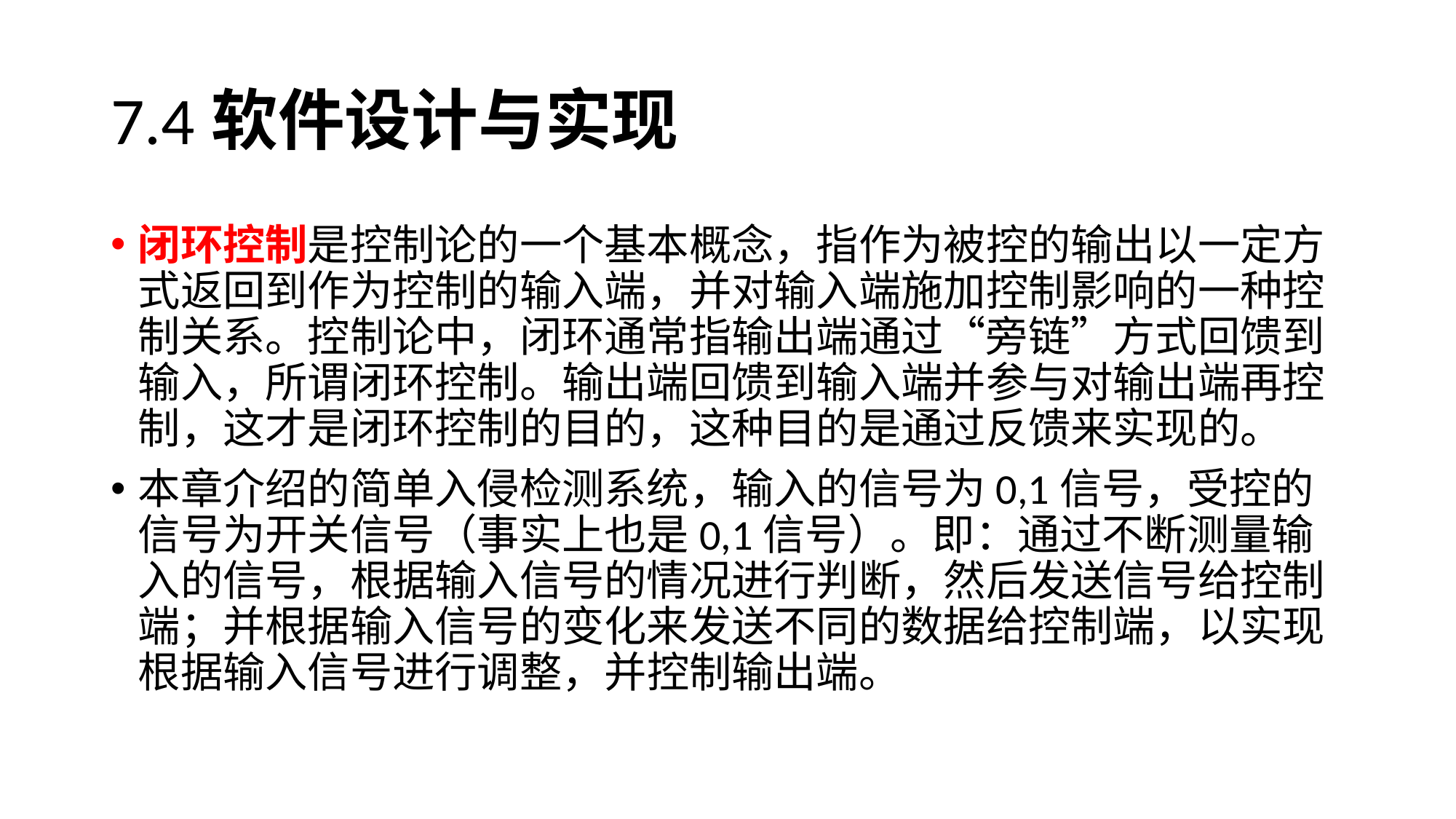

# 7.4软件设计与实现
闭环控制是控制论的一个基本概念，指作为被控的输出以一定方式返回到作为控制的输入端，并对输入端施加控制影响的一种控制关系。控制论中，闭环通常指输出端通过“旁链”方式回馈到输入，所谓闭环控制。输出端回馈到输入端并参与对输出端再控制，这才是闭环控制的目的，这种目的是通过反馈来实现的。
本章介绍的简单入侵检测系统，输入的信号为0,1信号，受控的信号为开关信号（事实上也是0,1信号）。即：通过不断测量输入的信号，根据输入信号的情况进行判断，然后发送信号给控制端；并根据输入信号的变化来发送不同的数据给控制端，以实现根据输入信号进行调整，并控制输出端。